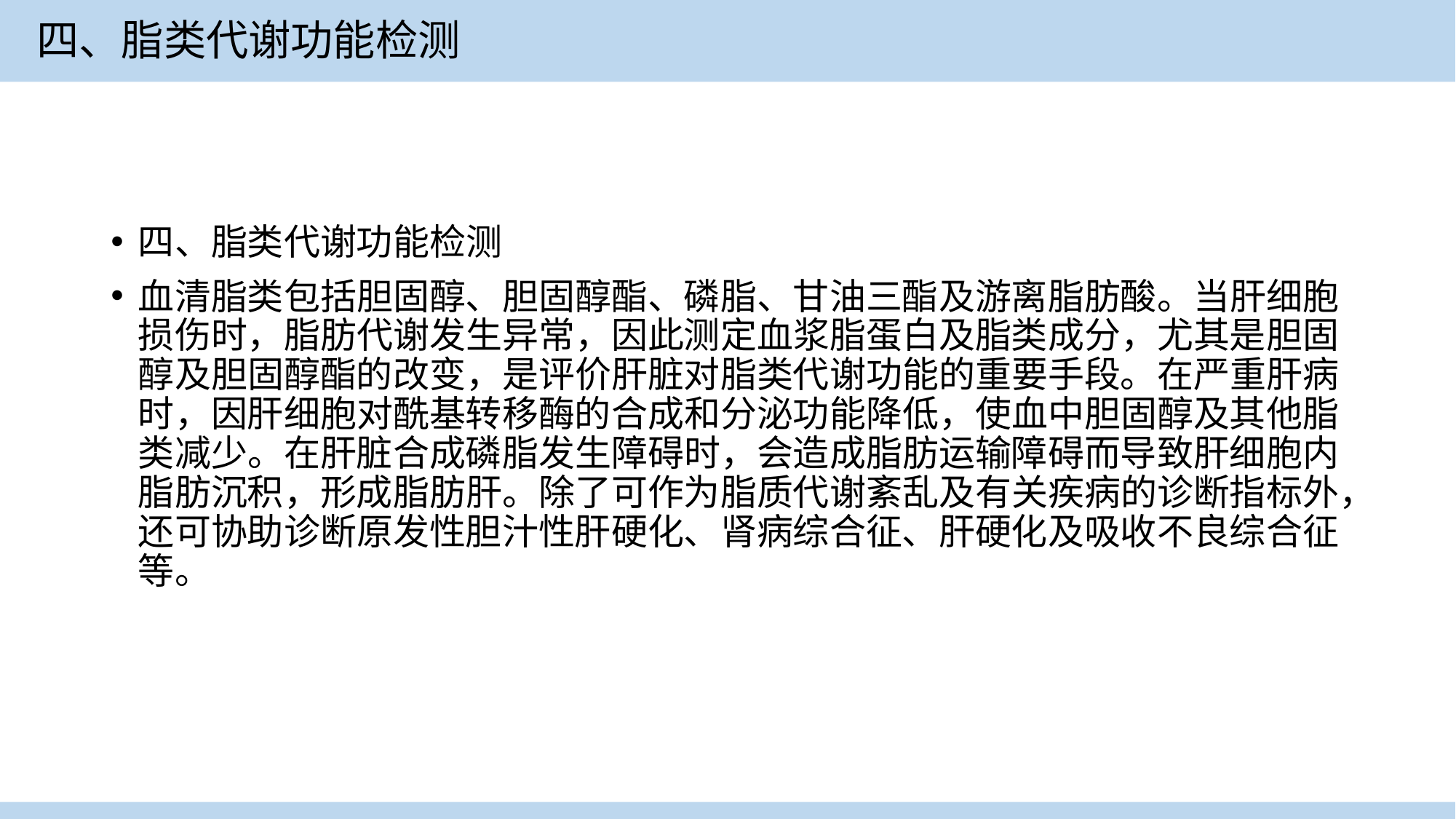

四、脂类代谢功能检测
四、脂类代谢功能检测
血清脂类包括胆固醇、胆固醇酯、磷脂、甘油三酯及游离脂肪酸。当肝细胞损伤时，脂肪代谢发生异常，因此测定血浆脂蛋白及脂类成分，尤其是胆固醇及胆固醇酯的改变，是评价肝脏对脂类代谢功能的重要手段。在严重肝病时，因肝细胞对酰基转移酶的合成和分泌功能降低，使血中胆固醇及其他脂类减少。在肝脏合成磷脂发生障碍时，会造成脂肪运输障碍而导致肝细胞内脂肪沉积，形成脂肪肝。除了可作为脂质代谢紊乱及有关疾病的诊断指标外，还可协助诊断原发性胆汁性肝硬化、肾病综合征、肝硬化及吸收不良综合征等。